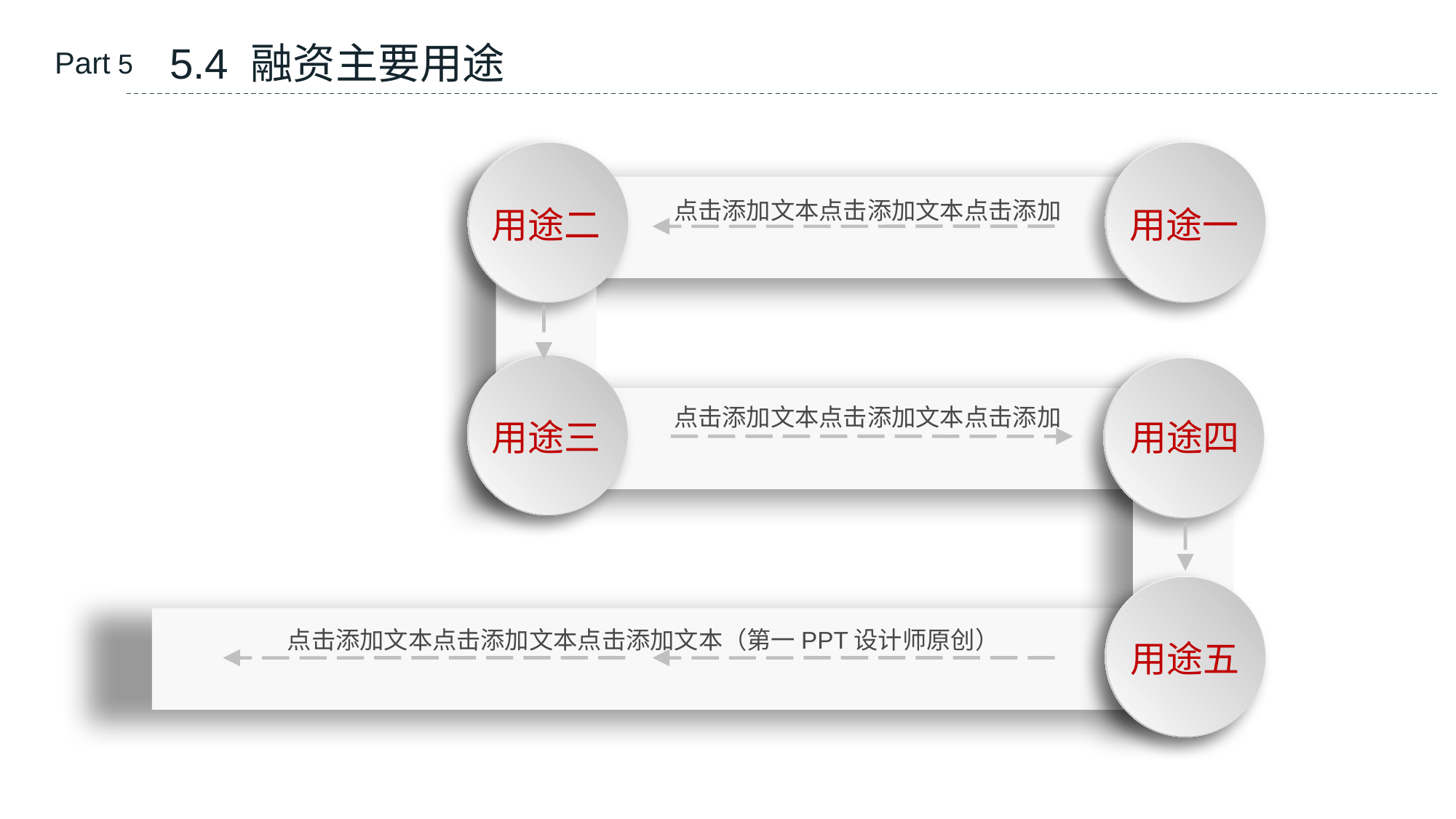

5.4 融资主要用途
Part 5

用途二
用途一

点击添加文本点击添加文本点击添加

用途三
用途四

点击添加文本点击添加文本点击添加

用途五
点击添加文本点击添加文本点击添加文本（第一PPT设计师原创）